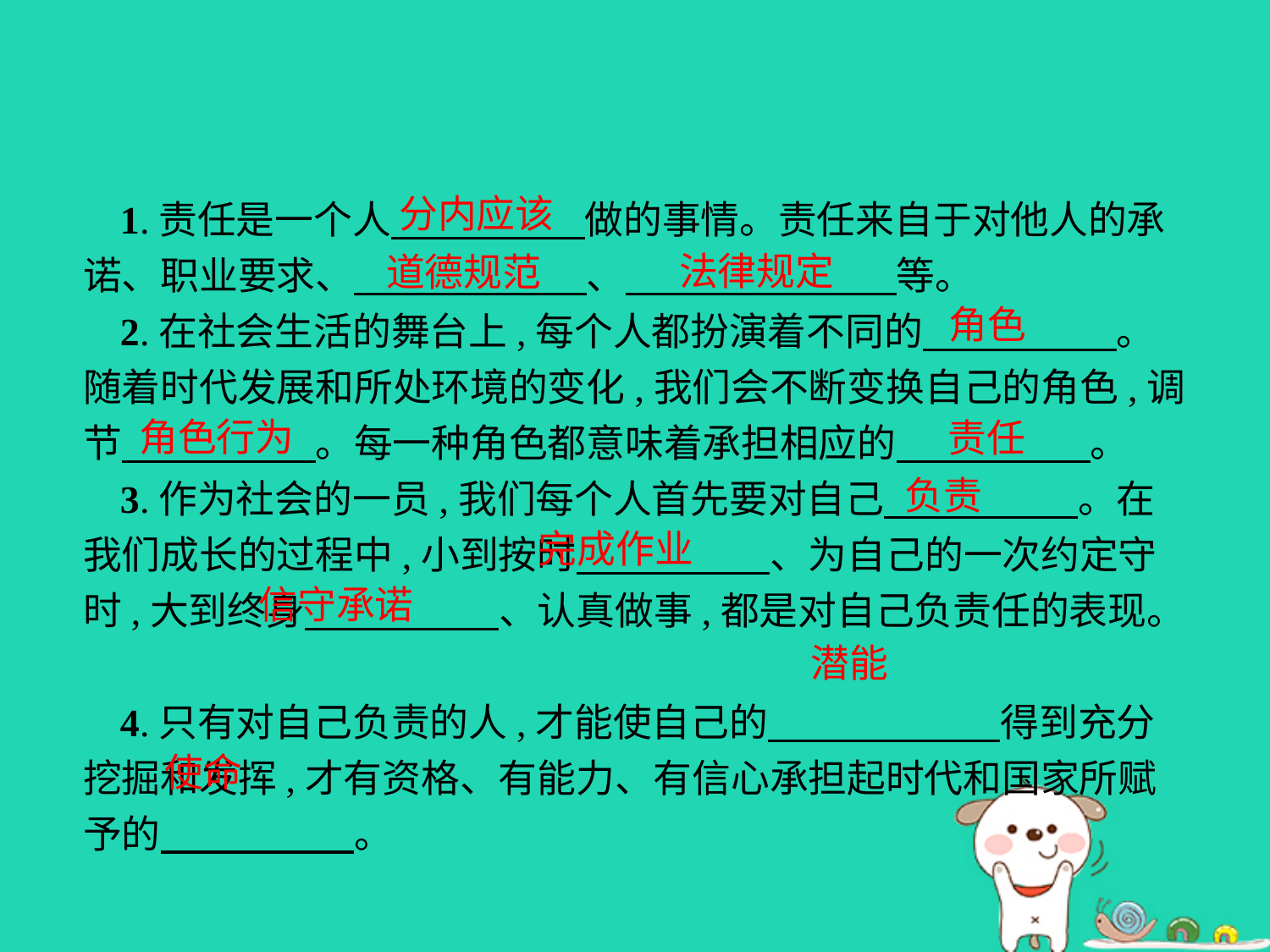

分内应该
1.责任是一个人　　　　　做的事情。责任来自于对他人的承诺、职业要求、　　　　　　、　　　　　　　等。
2.在社会生活的舞台上,每个人都扮演着不同的　　　　　。随着时代发展和所处环境的变化,我们会不断变换自己的角色,调节　　　　　。每一种角色都意味着承担相应的　　　　　。
3.作为社会的一员,我们每个人首先要对自己　　　　　。在我们成长的过程中,小到按时　　　　　、为自己的一次约定守时,大到终身　　　　　、认真做事,都是对自己负责任的表现。
4.只有对自己负责的人,才能使自己的　　　　　　得到充分挖掘和发挥,才有资格、有能力、有信心承担起时代和国家所赋予的　　　　　。
法律规定
道德规范
角色
角色行为
责任
负责
完成作业
信守承诺
潜能
使命